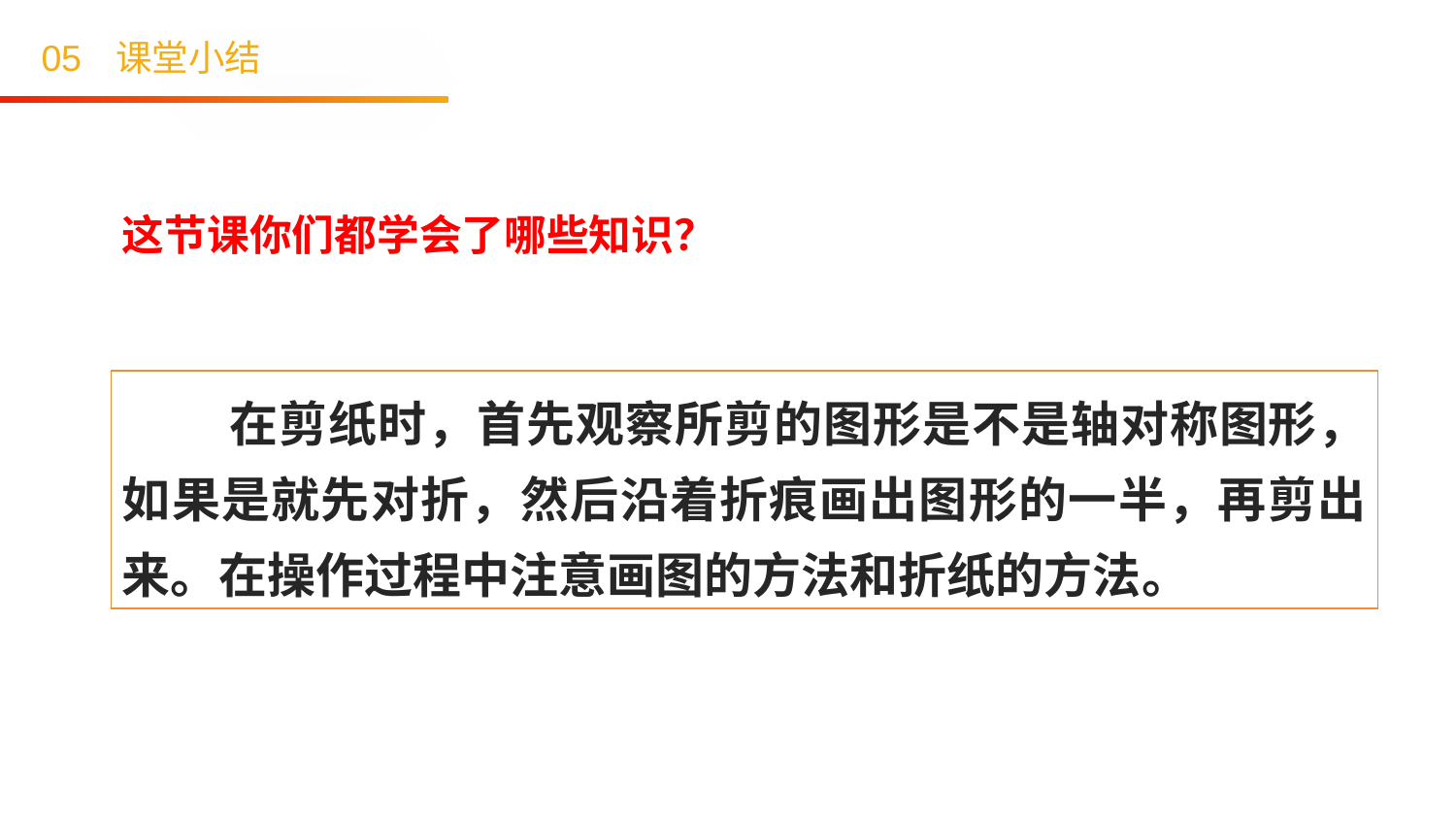

05
课堂小结
这节课你们都学会了哪些知识？
        在剪纸时，首先观察所剪的图形是不是轴对称图形，如果是就先对折，然后沿着折痕画出图形的一半，再剪出来。在操作过程中注意画图的方法和折纸的方法。